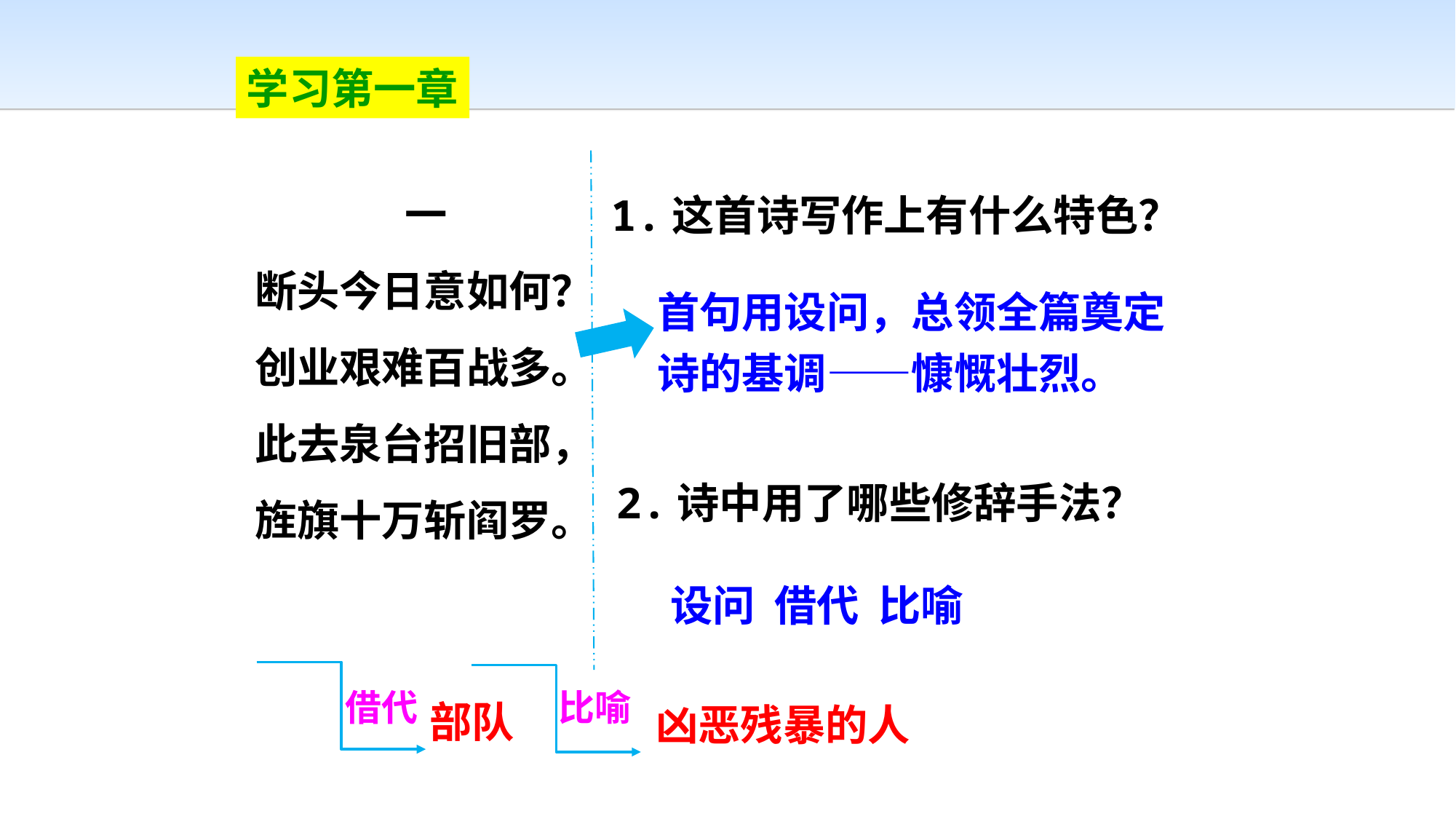

学习第一章
一
断头今日意如何？
创业艰难百战多。
此去泉台招旧部，
旌旗十万斩阎罗。
1.这首诗写作上有什么特色？
首句用设问，总领全篇奠定诗的基调——慷慨壮烈。

2.诗中用了哪些修辞手法？
设问  借代  比喻
比喻
借代
部队
凶恶残暴的人